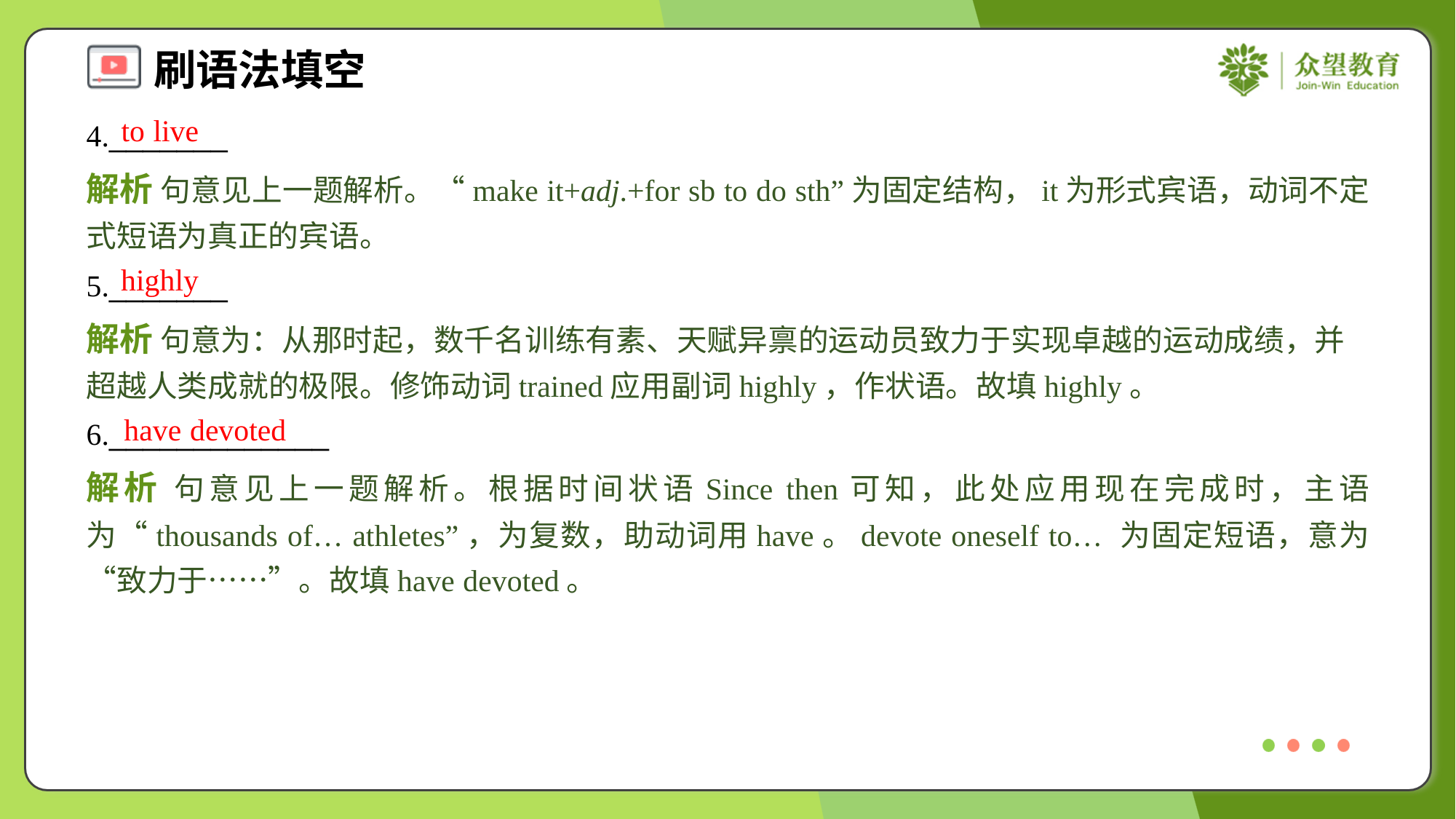

to live
4._______
解析 句意见上一题解析。“make it+adj.+for sb to do sth”为固定结构，it为形式宾语，动词不定式短语为真正的宾语。
highly
5._______
解析 句意为：从那时起，数千名训练有素、天赋异禀的运动员致力于实现卓越的运动成绩，并超越人类成就的极限。修饰动词trained应用副词highly，作状语。故填highly。
have devoted
6._____________
解析 句意见上一题解析。根据时间状语Since then可知，此处应用现在完成时，主语为“thousands of… athletes”，为复数，助动词用have。devote oneself to… 为固定短语，意为“致力于……”。故填have devoted。